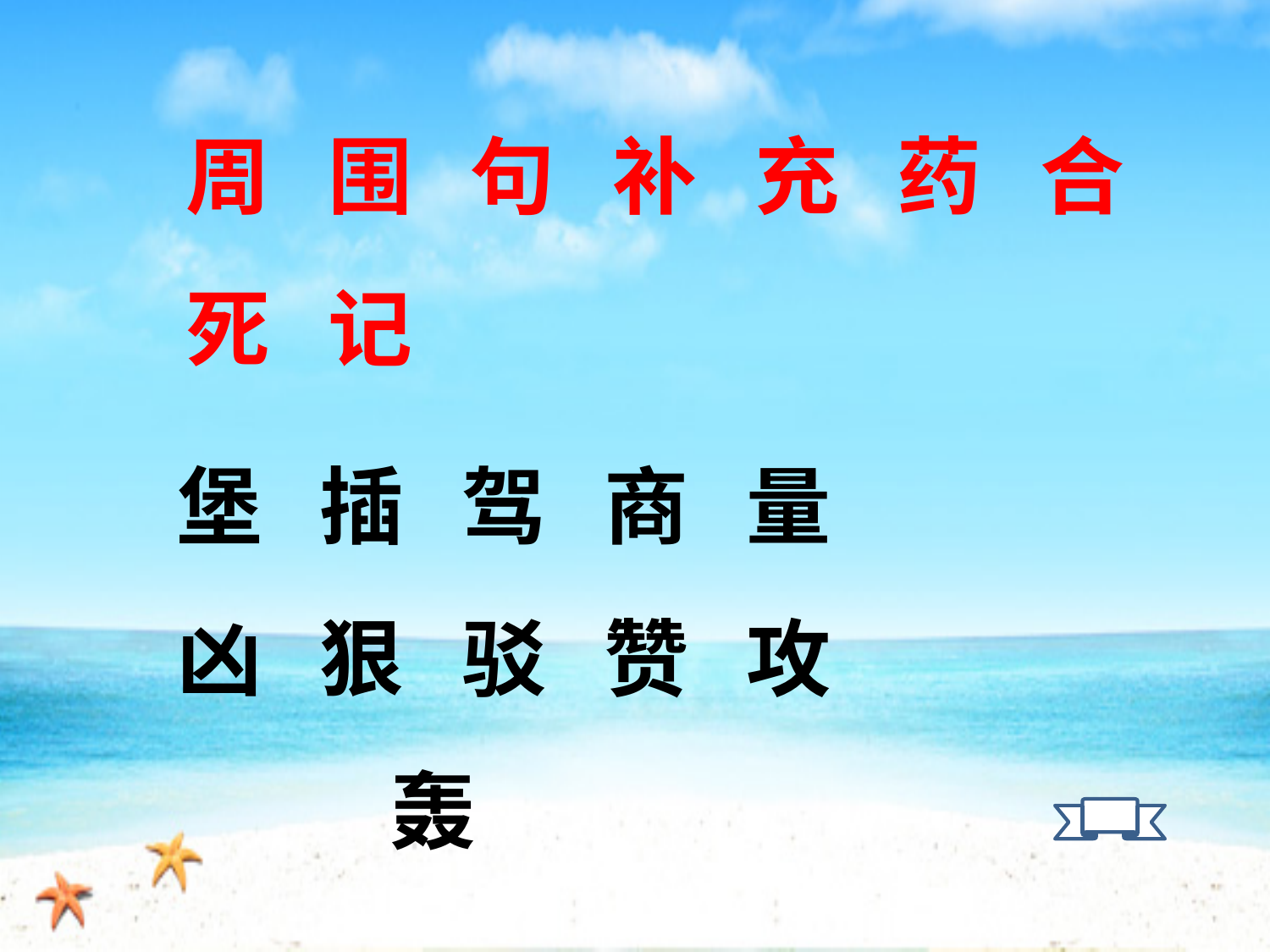

周   围   句   补   充   药   合   死   记
堡   插   驾   商   量
凶   狠   驳   赞   攻
          轰